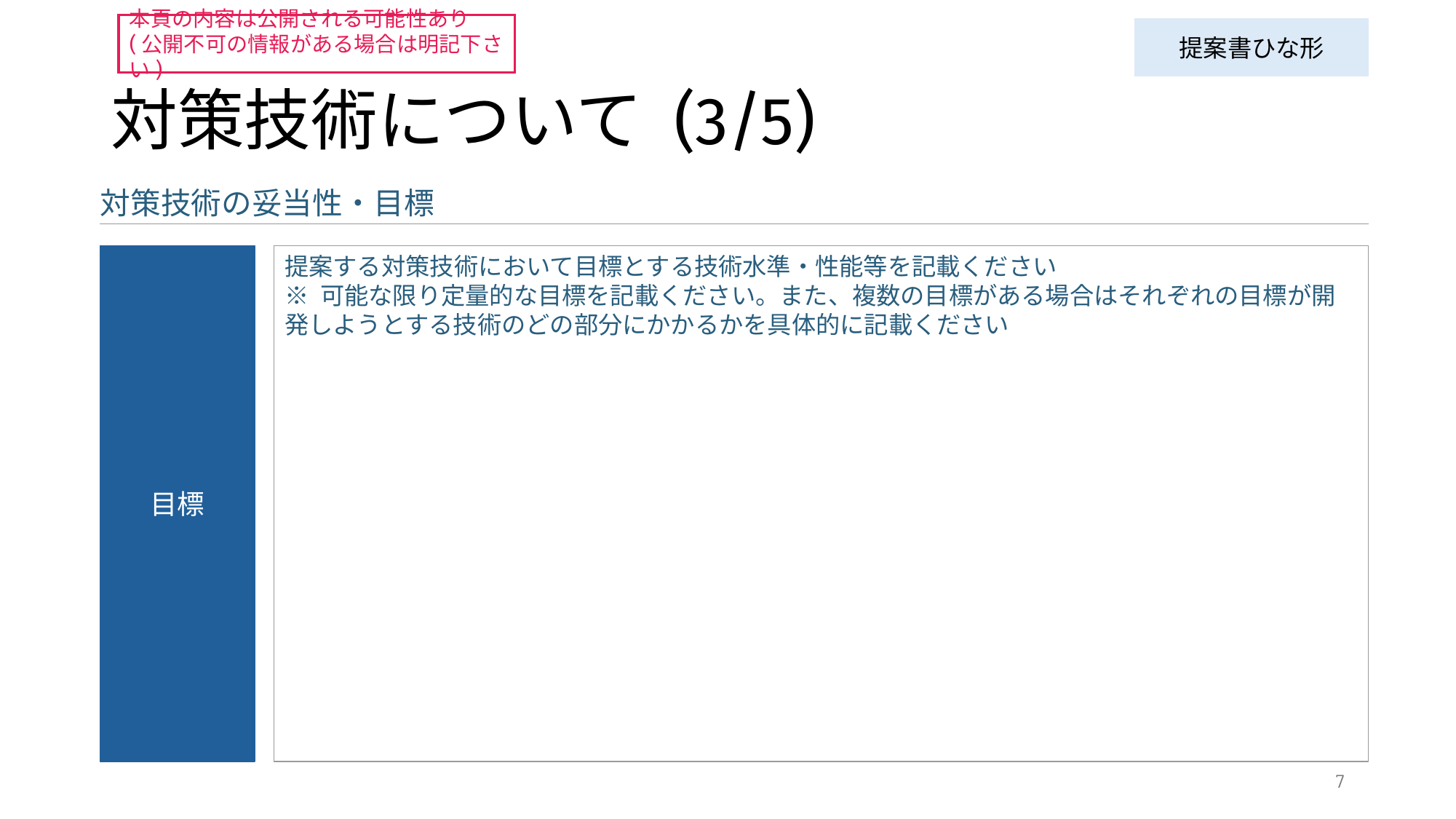

本頁の内容は公開される可能性あり
(公開不可の情報がある場合は明記下さい)
提案書ひな形
# 対策技術について (3/5)
対策技術の妥当性・目標
目標
提案する対策技術において目標とする技術水準・性能等を記載ください
※ 可能な限り定量的な目標を記載ください。また、複数の目標がある場合はそれぞれの目標が開発しようとする技術のどの部分にかかるかを具体的に記載ください